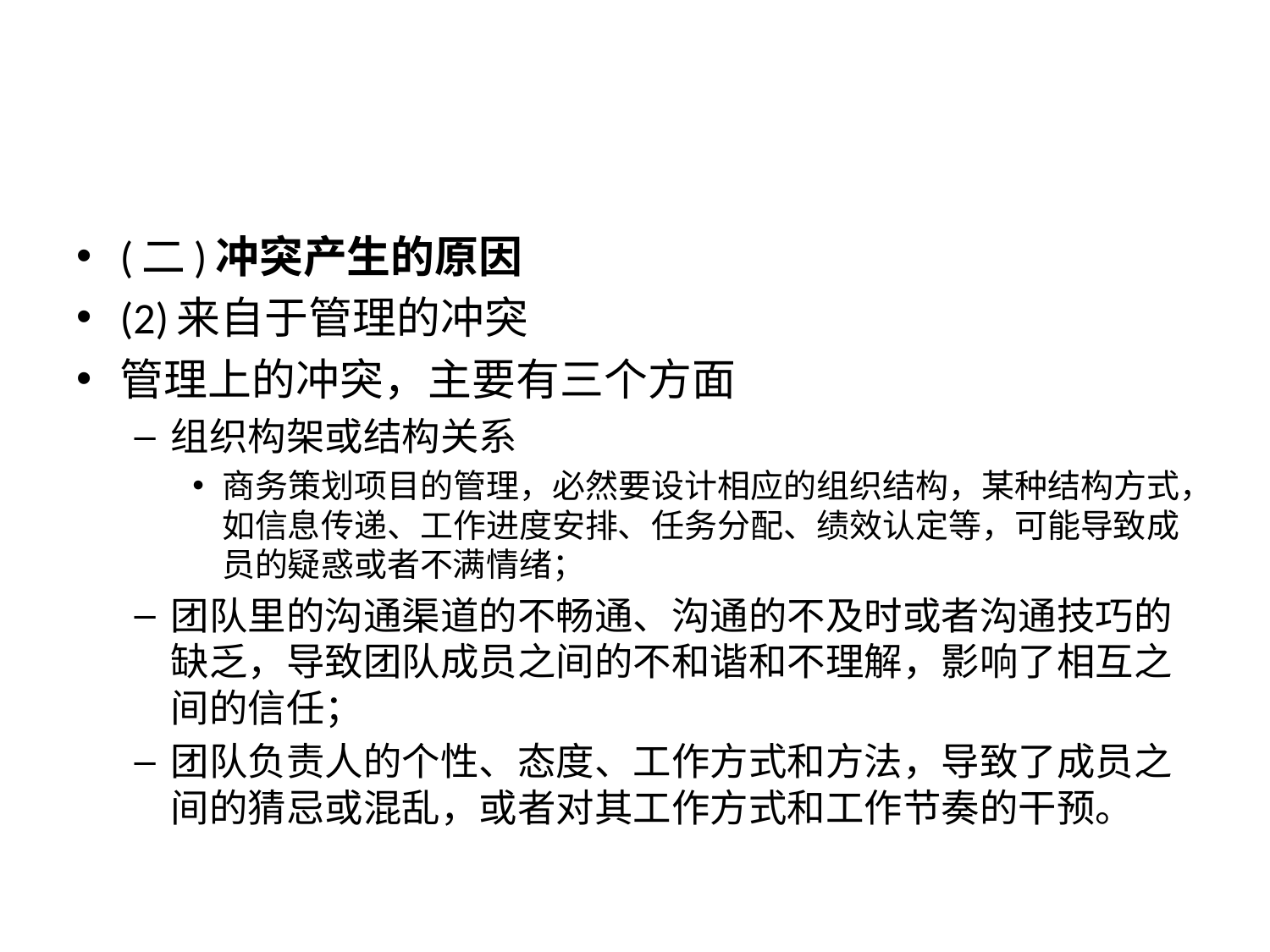

#
(二)冲突产生的原因
(2)来自于管理的冲突
管理上的冲突，主要有三个方面
组织构架或结构关系
商务策划项目的管理，必然要设计相应的组织结构，某种结构方式，如信息传递、工作进度安排、任务分配、绩效认定等，可能导致成员的疑惑或者不满情绪；
团队里的沟通渠道的不畅通、沟通的不及时或者沟通技巧的缺乏，导致团队成员之间的不和谐和不理解，影响了相互之间的信任；
团队负责人的个性、态度、工作方式和方法，导致了成员之间的猜忌或混乱，或者对其工作方式和工作节奏的干预。